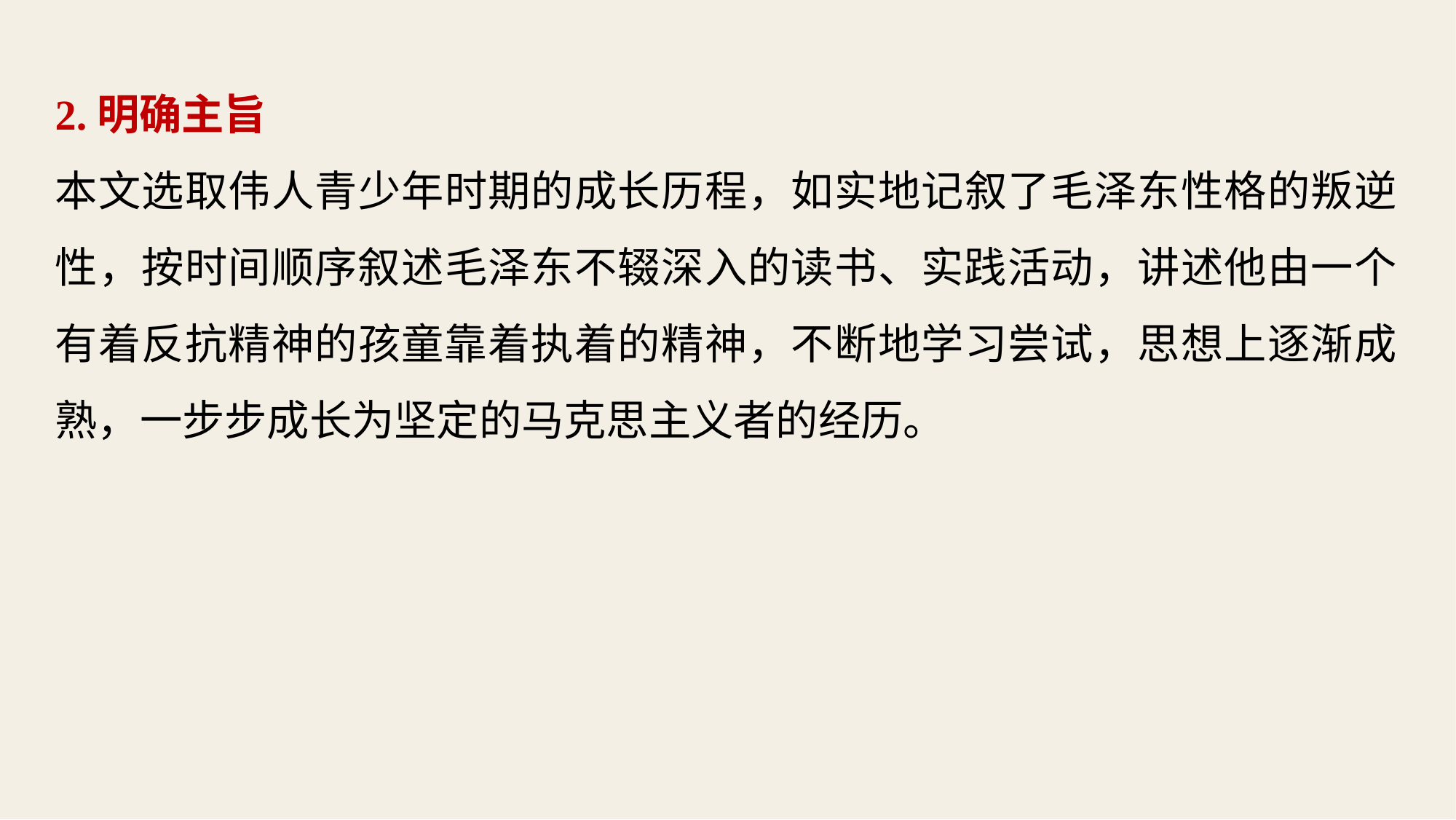

2.明确主旨
本文选取伟人青少年时期的成长历程，如实地记叙了毛泽东性格的叛逆性，按时间顺序叙述毛泽东不辍深入的读书、实践活动，讲述他由一个有着反抗精神的孩童靠着执着的精神，不断地学习尝试，思想上逐渐成熟，一步步成长为坚定的马克思主义者的经历。